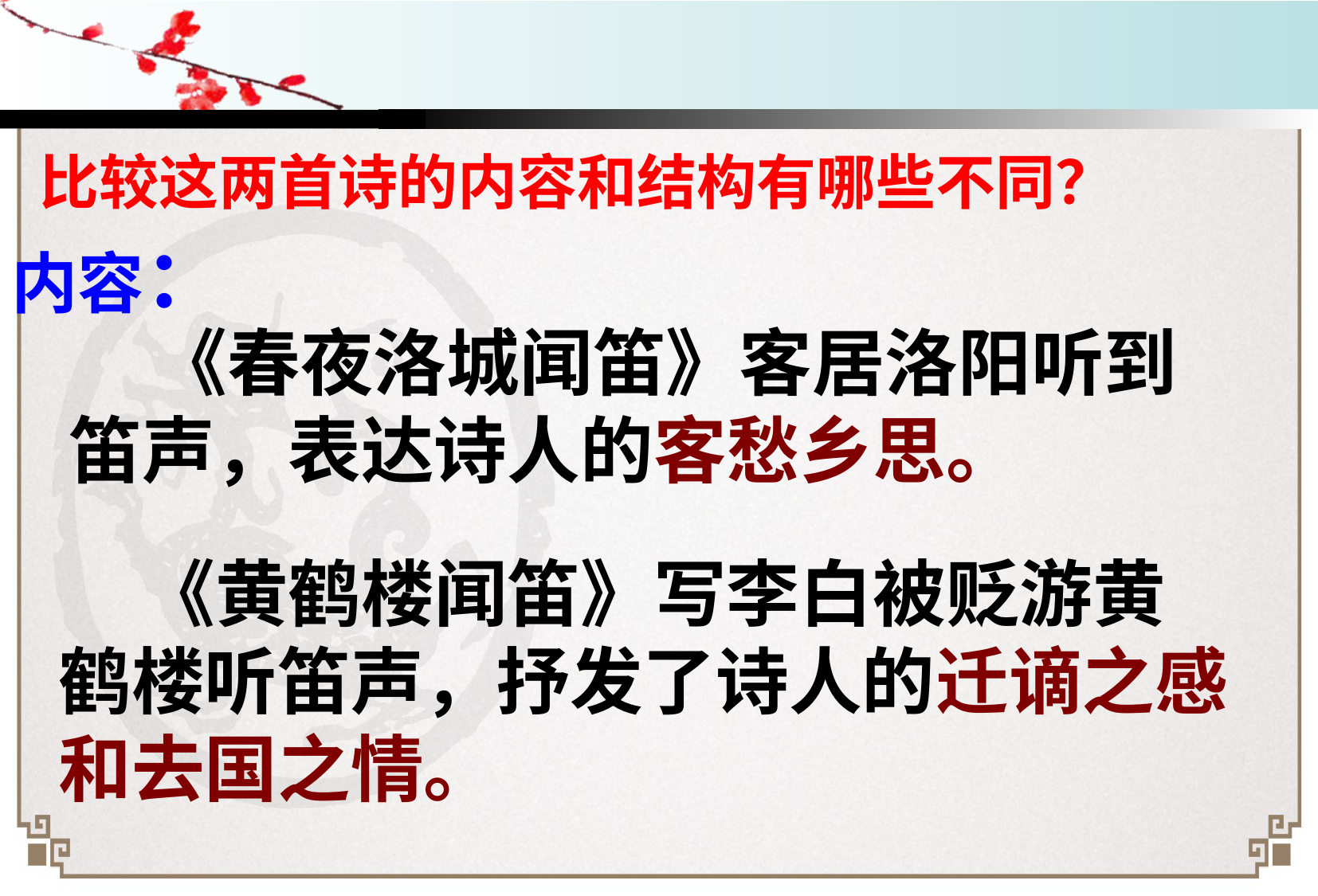

比较这两首诗的内容和结构有哪些不同？
内容：
      《春夜洛城闻笛》客居洛阳听到笛声，表达诗人的客愁乡思。
    《黄鹤楼闻笛》写李白被贬游黄鹤楼听笛声，抒发了诗人的迁谪之感和去国之情。